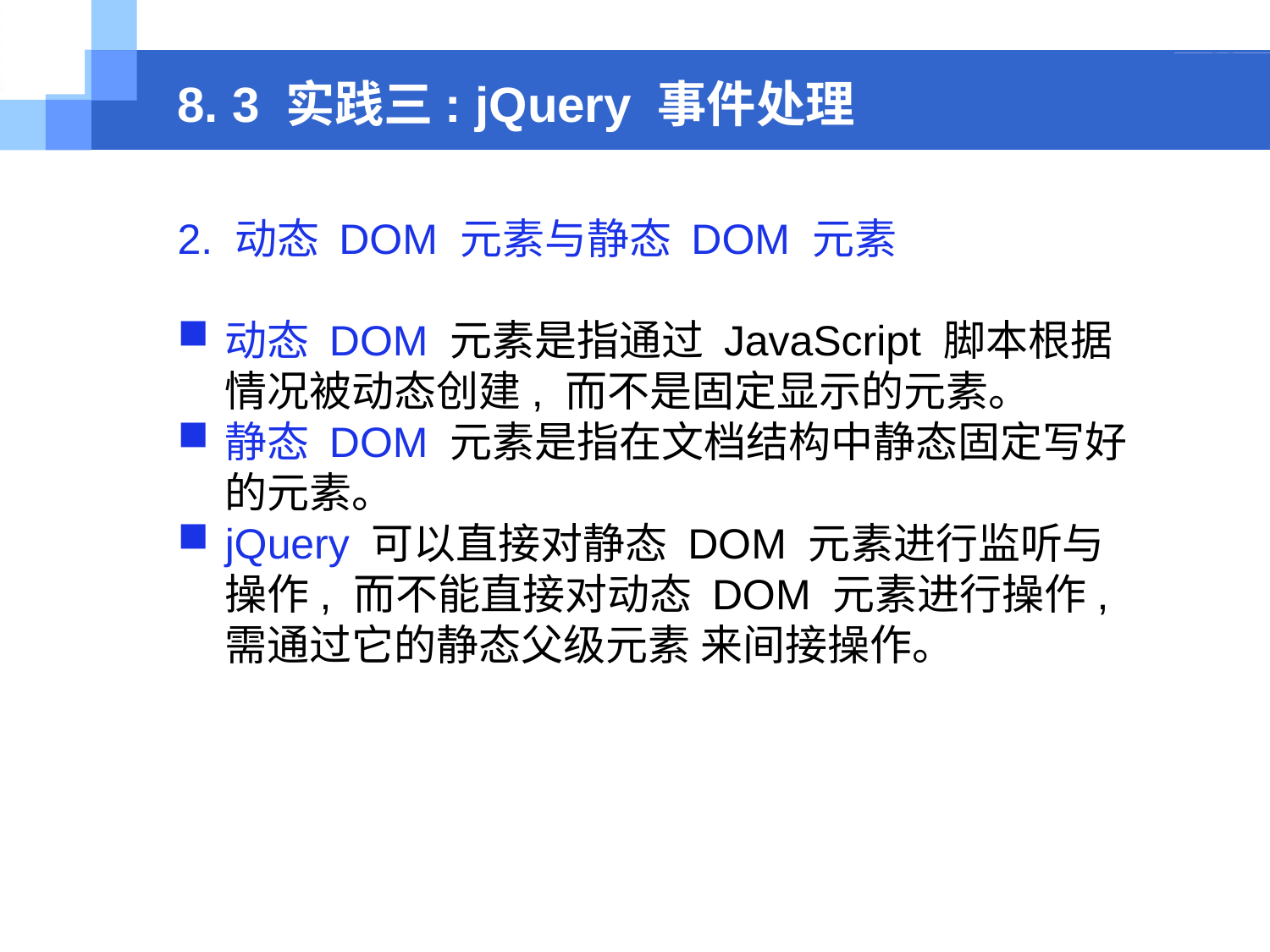

8. 3 实践三: jQuery 事件处理
2. 动态 DOM 元素与静态 DOM 元素

动态 DOM 元素是指通过 JavaScript 脚本根据情况被动态创建, 而不是固定显示的元素。
静态 DOM 元素是指在文档结构中静态固定写好的元素。
jQuery 可以直接对静态 DOM 元素进行监听与操作, 而不能直接对动态 DOM 元素进行操作, 需通过它的静态父级元素 来间接操作。